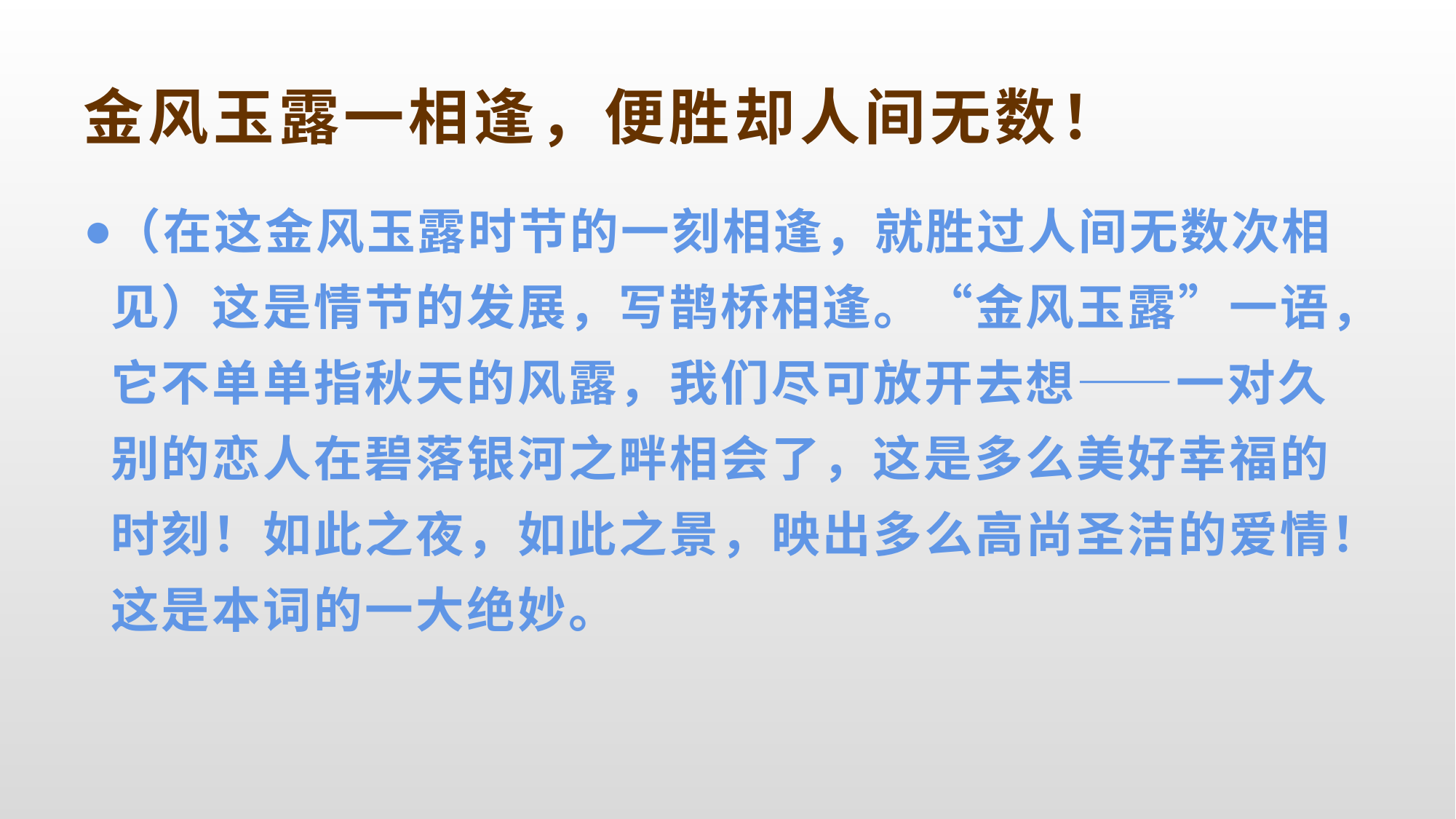

# 金风玉露一相逢，便胜却人间无数！
（在这金风玉露时节的一刻相逢，就胜过人间无数次相见）这是情节的发展，写鹊桥相逢。“金风玉露”一语，它不单单指秋天的风露，我们尽可放开去想——一对久别的恋人在碧落银河之畔相会了，这是多么美好幸福的时刻！如此之夜，如此之景，映出多么高尚圣洁的爱情！这是本词的一大绝妙。